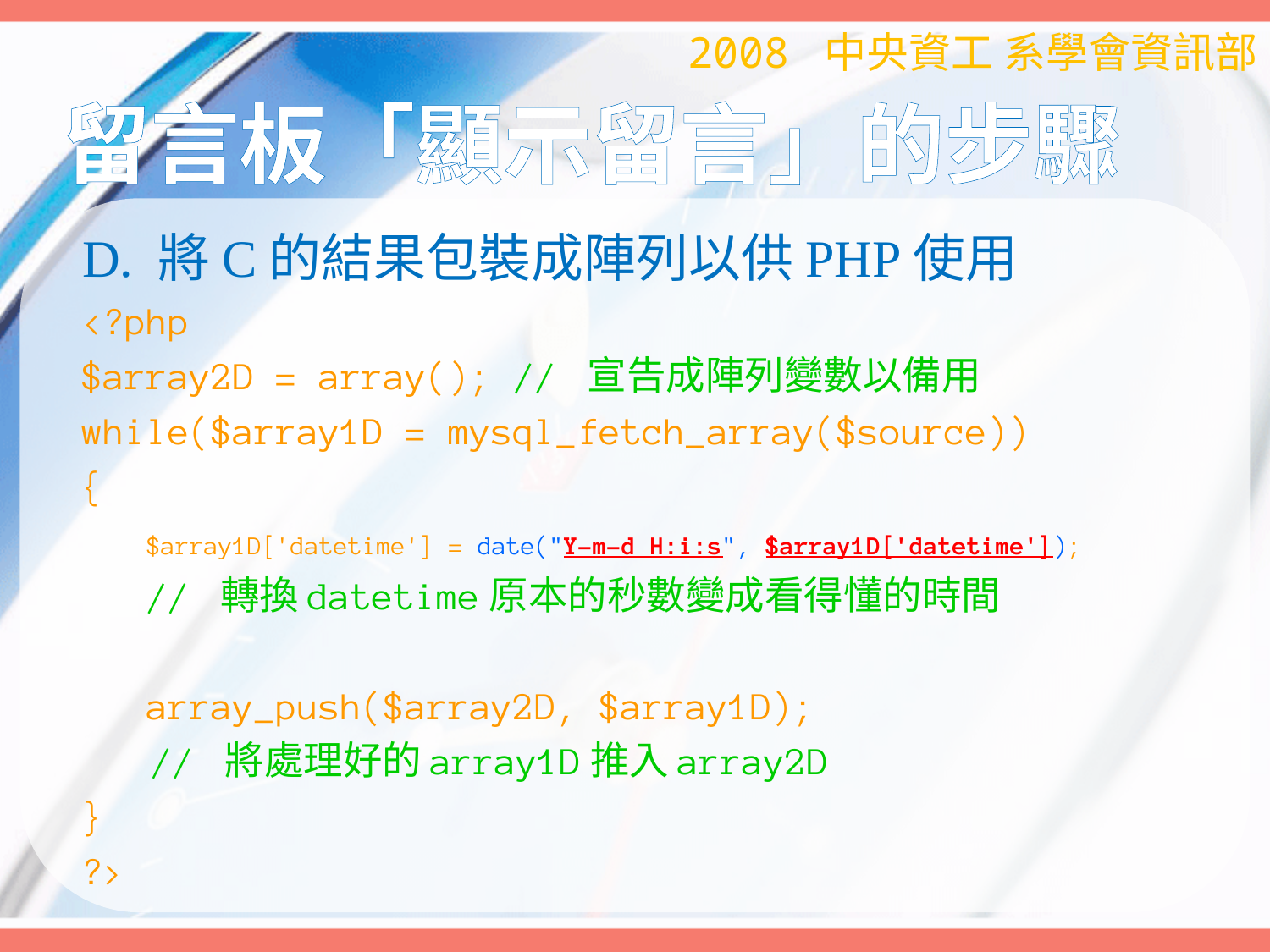

2008 中央資工 系學會資訊部
# 留言板「顯示留言」的步驟

D. 將C的結果包裝成陣列以供PHP使用
<?php
$array2D = array(); // 宣告成陣列變數以備用
while($array1D = mysql_fetch_array($source))
{
   $array1D['datetime'] = date("Y-m-d H:i:s", $array1D['datetime']);
   // 轉換datetime原本的秒數變成看得懂的時間

   array_push($array2D, $array1D);
	 // 將處理好的array1D推入array2D
}
?>